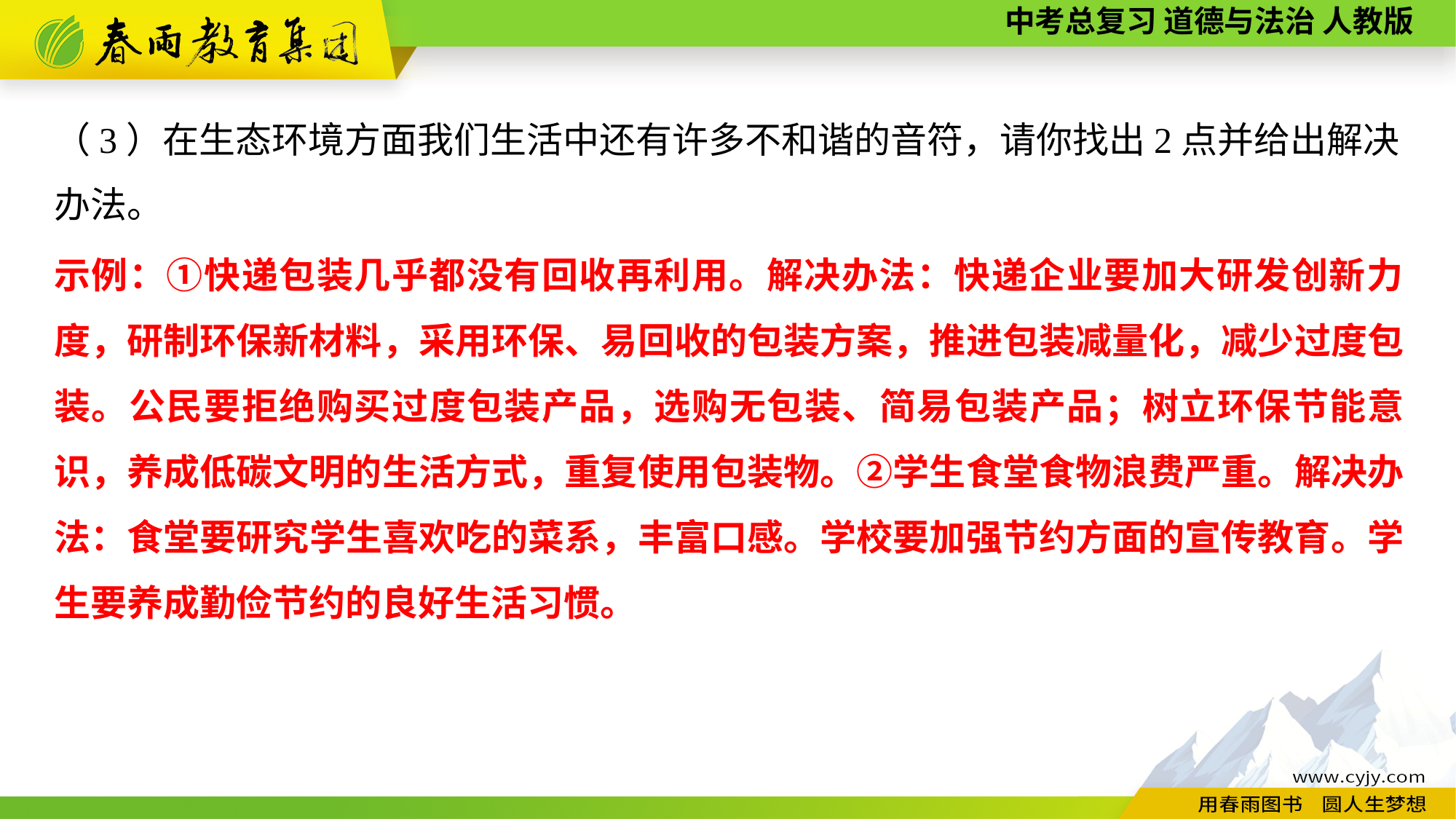

（3）在生态环境方面我们生活中还有许多不和谐的音符，请你找出2点并给出解决
办法。
示例：①快递包装几乎都没有回收再利用。解决办法：快递企业要加大研发创新力度，研制环保新材料，采用环保、易回收的包装方案，推进包装减量化，减少过度包装。公民要拒绝购买过度包装产品，选购无包装、简易包装产品；树立环保节能意识，养成低碳文明的生活方式，重复使用包装物。②学生食堂食物浪费严重。解决办法：食堂要研究学生喜欢吃的菜系，丰富口感。学校要加强节约方面的宣传教育。学生要养成勤俭节约的良好生活习惯。